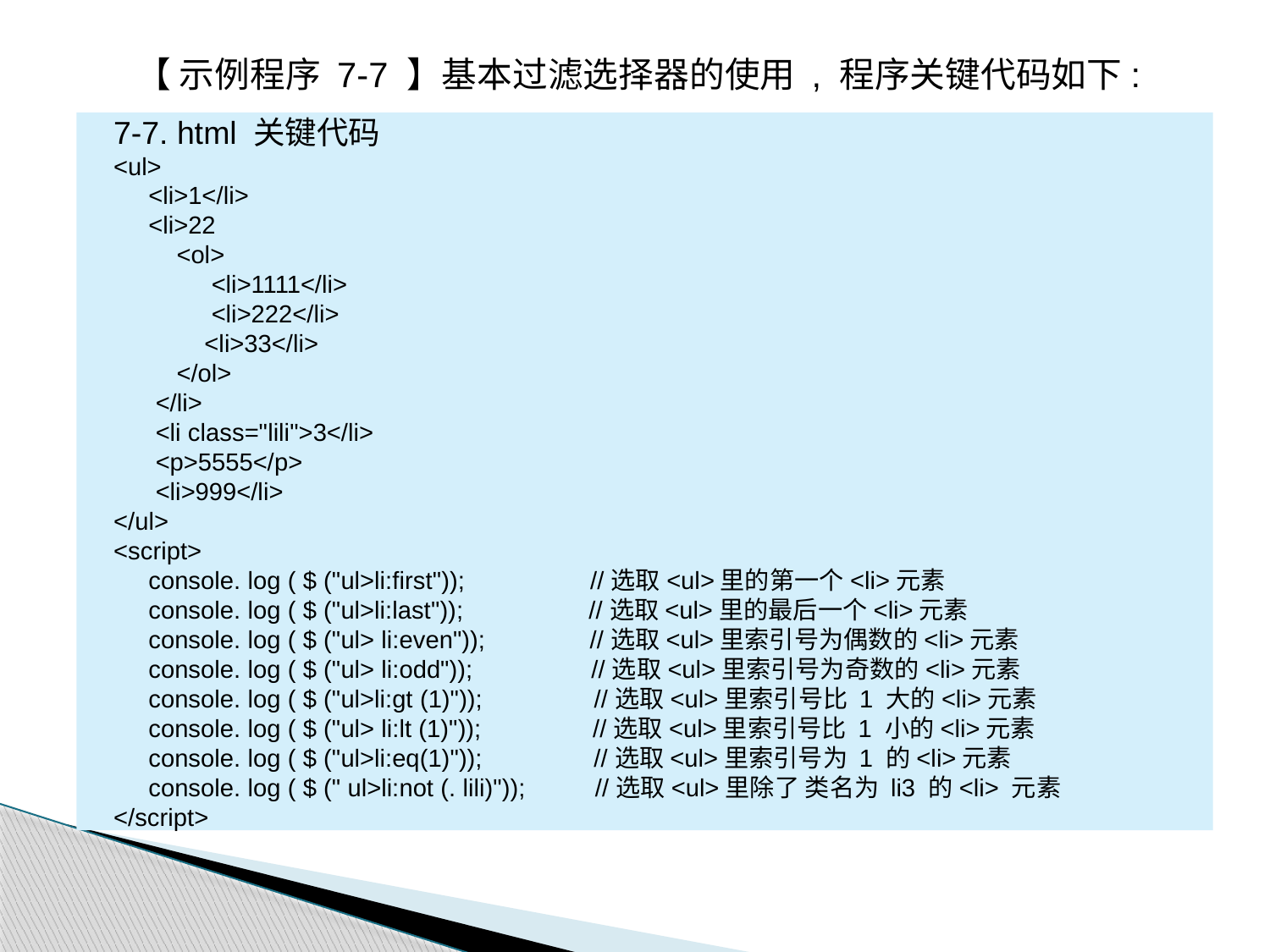

【 示例程序 7-7 】基本过滤选择器的使用 , 程序关键代码如下:
7-7. html 关键代码
<ul>
     <li>1</li>
     <li>22
         <ol>
              <li>1111</li>
              <li>222</li>
             <li>33</li>
         </ol>
      </li>
      <li class="lili">3</li>
      <p>5555</p>
      <li>999</li>
</ul>
<script>
     console. log ( $ ("ul>li:first"));                  //选取<ul>里的第一个<li>元素
     console. log ( $ ("ul>li:last"));                  //选取<ul>里的最后一个<li>元素
     console. log ( $ ("ul> li:even"));               //选取<ul>里索引号为偶数的<li>元素
     console. log ( $ ("ul> li:odd"));                 //选取<ul>里索引号为奇数的<li>元素
     console. log ( $ ("ul>li:gt (1)"));                //选取<ul>里索引号比 1 大的<li>元素
     console. log ( $ ("ul> li:lt (1)"));                //选取<ul>里索引号比 1 小的<li>元素
     console. log ( $ ("ul>li:eq(1)"));                //选取<ul>里索引号为 1 的<li>元素
     console. log ( $ (" ul>li:not (. lili)"));          //选取<ul>里除了 类名为 li3 的<li> 元素
</script>